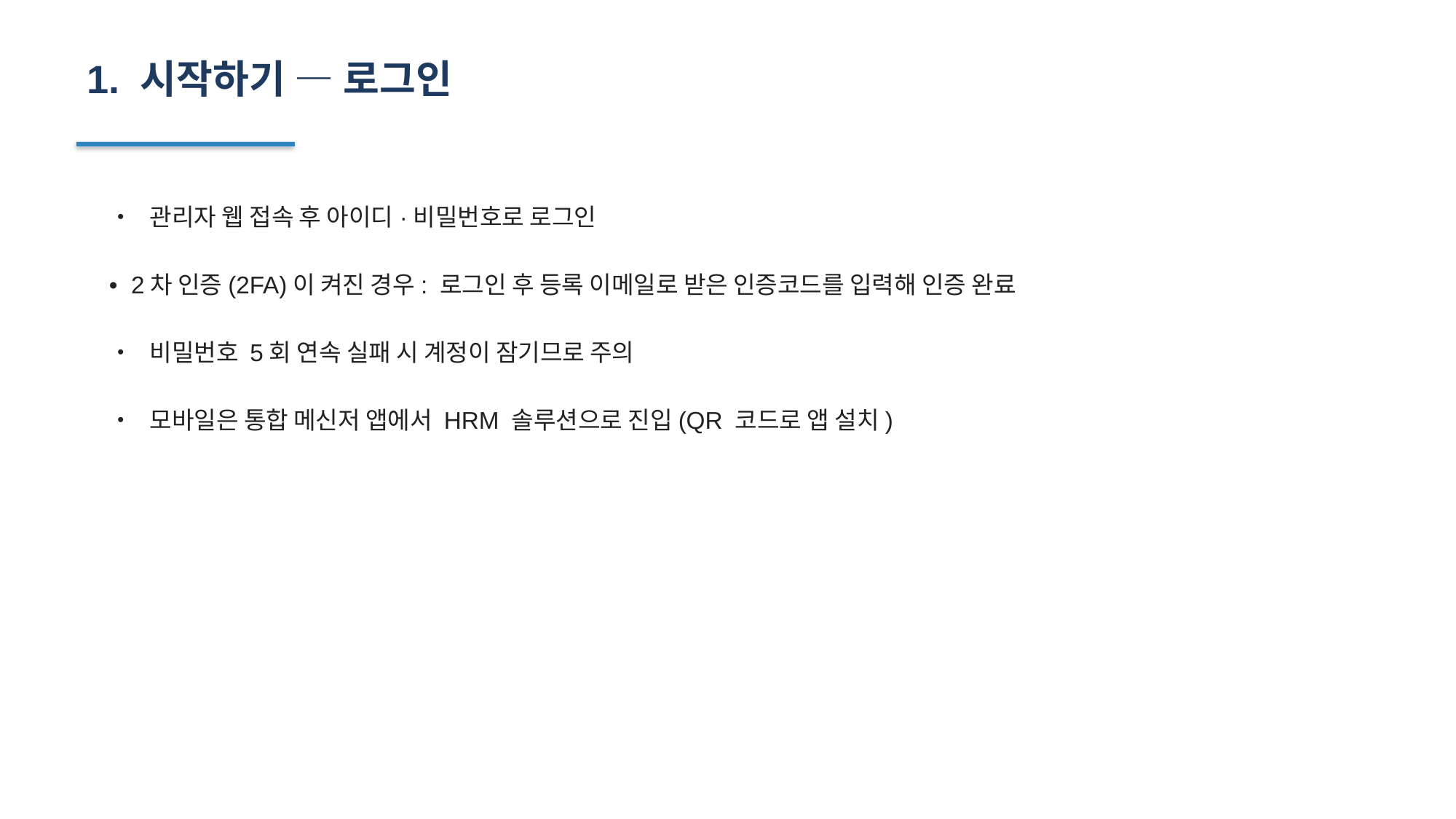

1. 시작하기 — 로그인

•  관리자 웹 접속 후 아이디·비밀번호로 로그인
•  2차 인증(2FA)이 켜진 경우: 로그인 후 등록 이메일로 받은 인증코드를 입력해 인증 완료
•  비밀번호 5회 연속 실패 시 계정이 잠기므로 주의
•  모바일은 통합 메신저 앱에서 HRM 솔루션으로 진입(QR 코드로 앱 설치)